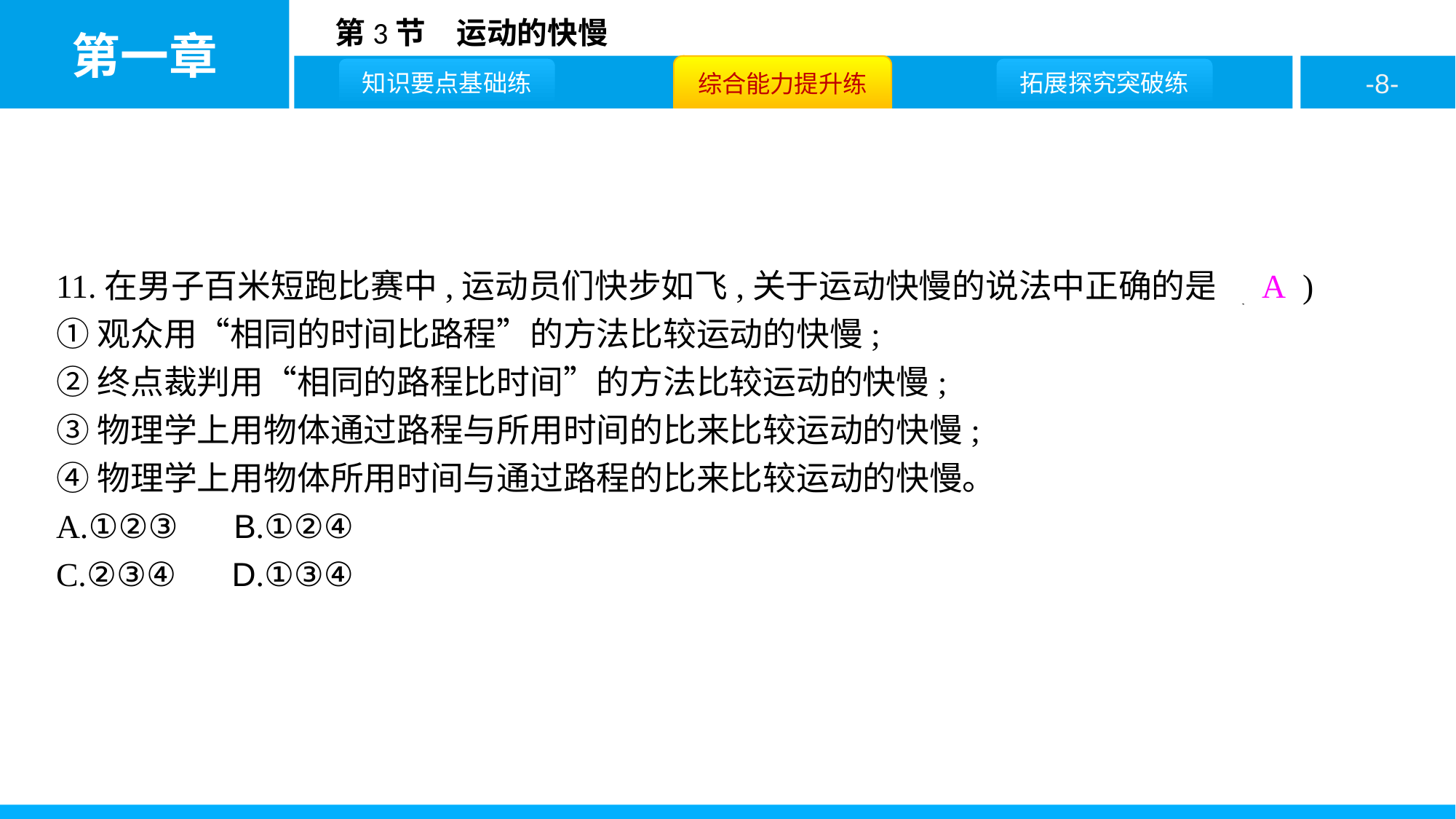

11.在男子百米短跑比赛中,运动员们快步如飞,关于运动快慢的说法中正确的是 (  A  )
①观众用“相同的时间比路程”的方法比较运动的快慢;
②终点裁判用“相同的路程比时间”的方法比较运动的快慢;
③物理学上用物体通过路程与所用时间的比来比较运动的快慢;
④物理学上用物体所用时间与通过路程的比来比较运动的快慢。
A.①②③      B.①②④
C.②③④      D.①③④